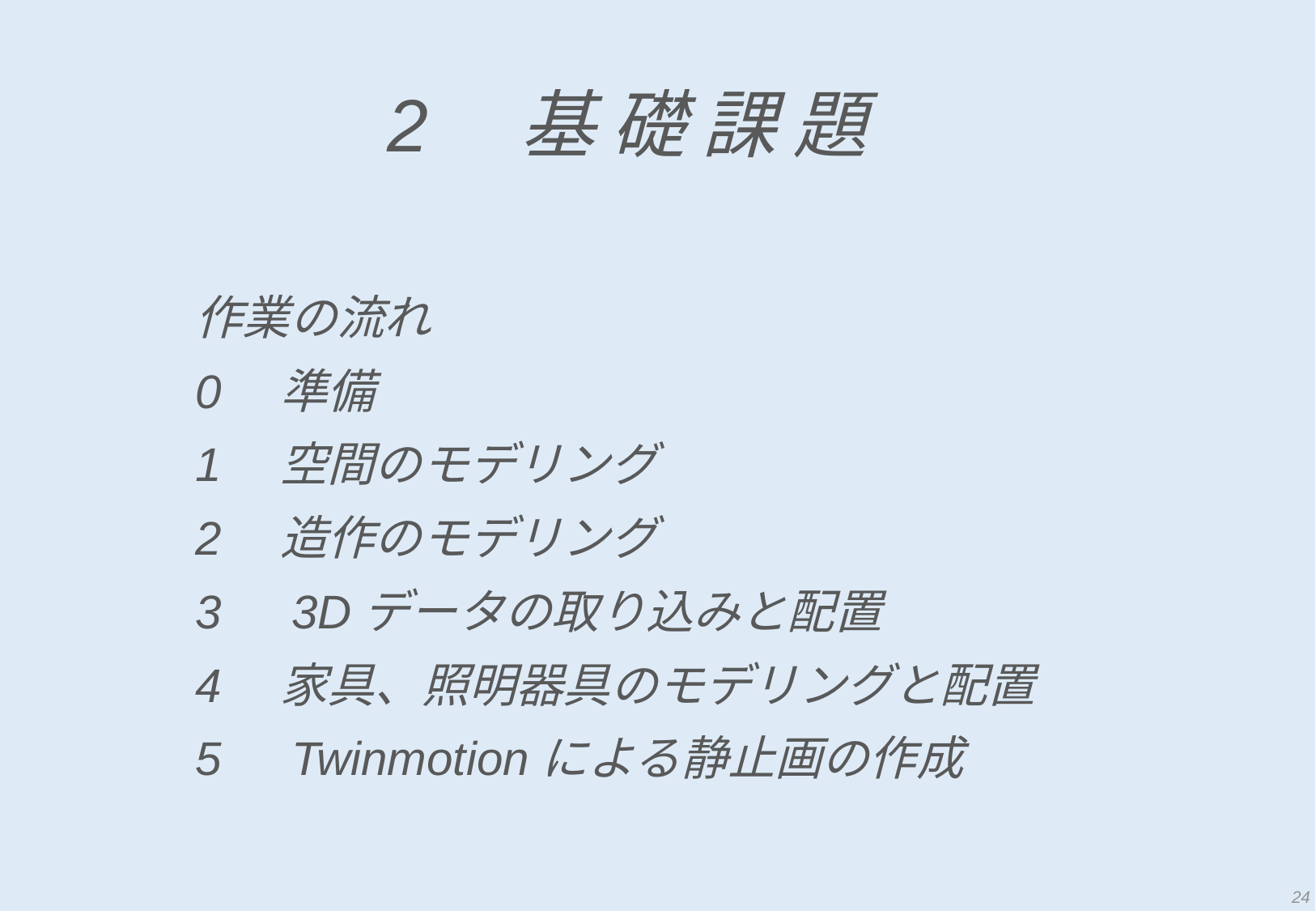

# 2　基 礎 課 題
作業の流れ
0　準備
1　空間のモデリング
2　造作のモデリング
3　3Dデータの取り込みと配置
4　家具、照明器具のモデリングと配置
5　Twinmotionによる静止画の作成
24